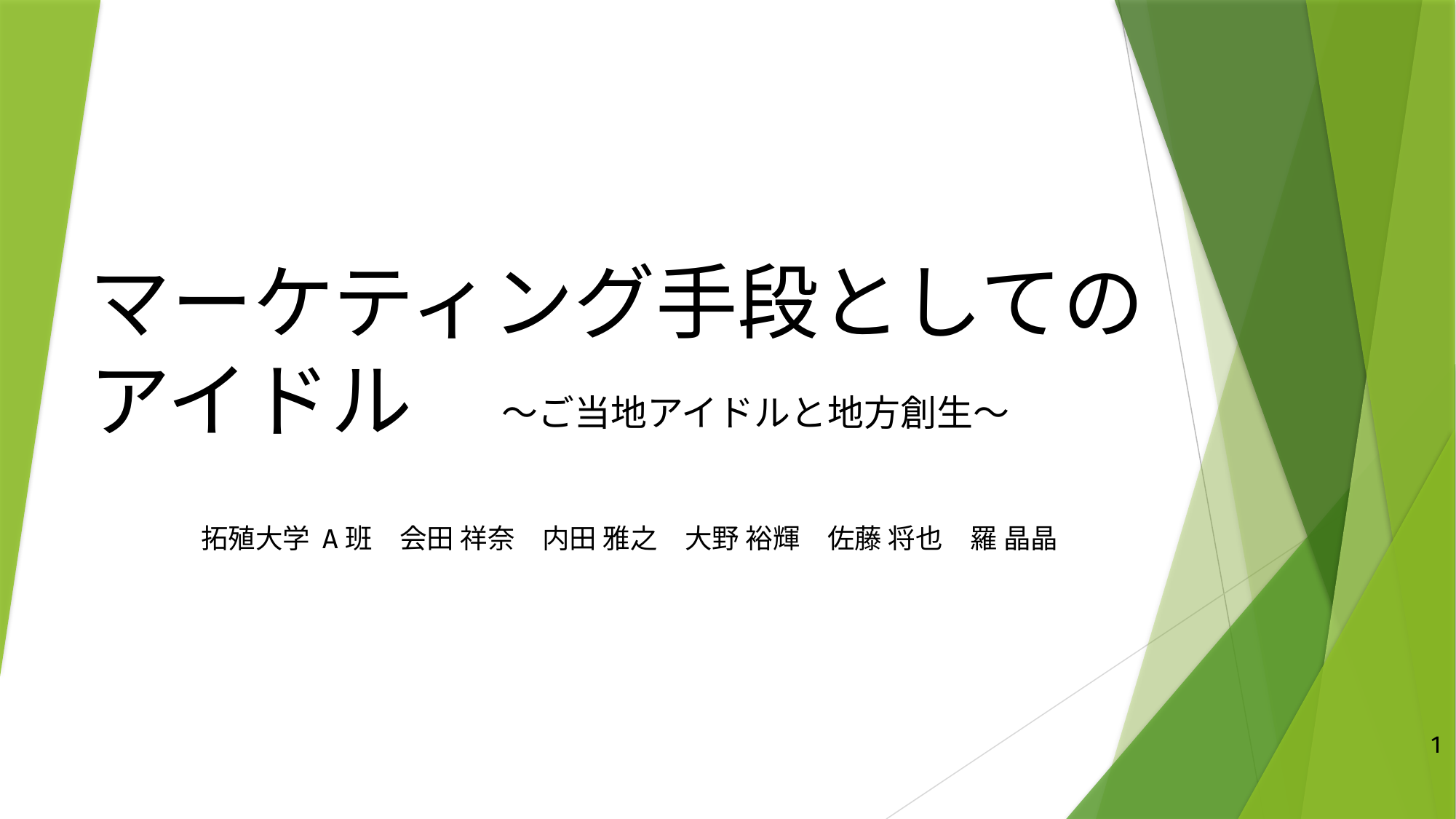

# マーケティング手段としてのアイドル
～ご当地アイドルと地方創生～
拓殖大学 A班　会田 祥奈　内田 雅之　大野 裕輝　佐藤 将也　羅 晶晶
1